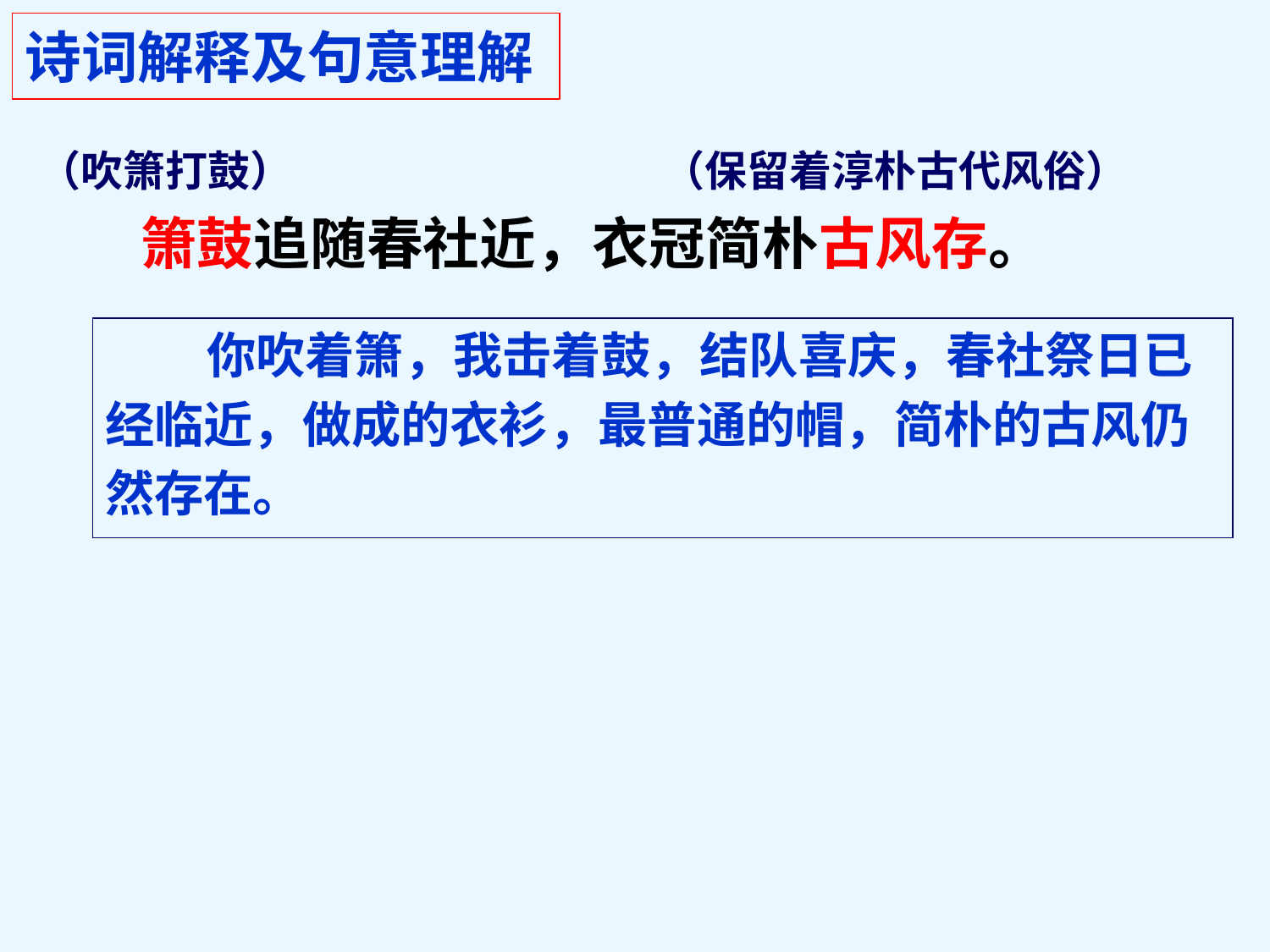

诗词解释及句意理解
（保留着淳朴古代风俗）
（吹箫打鼓）
箫鼓追随春社近，衣冠简朴古风存。
        你吹着箫，我击着鼓，结队喜庆，春社祭日已
经临近，做成的衣衫，最普通的帽，简朴的古风仍
然存在。